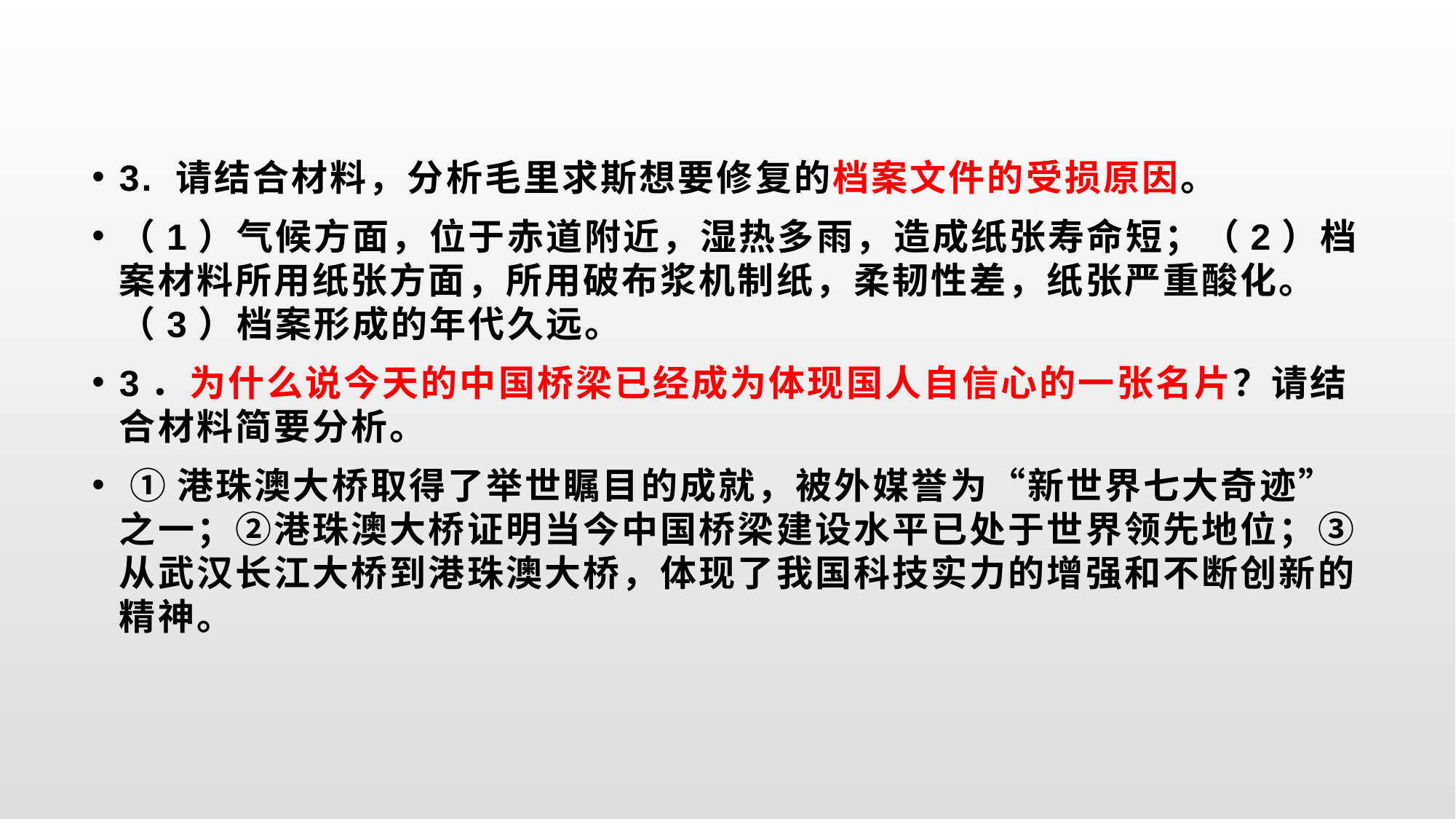

#
3. 请结合材料，分析毛里求斯想要修复的档案文件的受损原因。
（1）气候方面，位于赤道附近，湿热多雨，造成纸张寿命短；（2）档案材料所用纸张方面，所用破布浆机制纸，柔韧性差，纸张严重酸化。（3）档案形成的年代久远。
3．为什么说今天的中国桥梁已经成为体现国人自信心的一张名片？请结合材料简要分析。
 ①港珠澳大桥取得了举世瞩目的成就，被外媒誉为“新世界七大奇迹”之一；②港珠澳大桥证明当今中国桥梁建设水平已处于世界领先地位；③从武汉长江大桥到港珠澳大桥，体现了我国科技实力的增强和不断创新的精神。